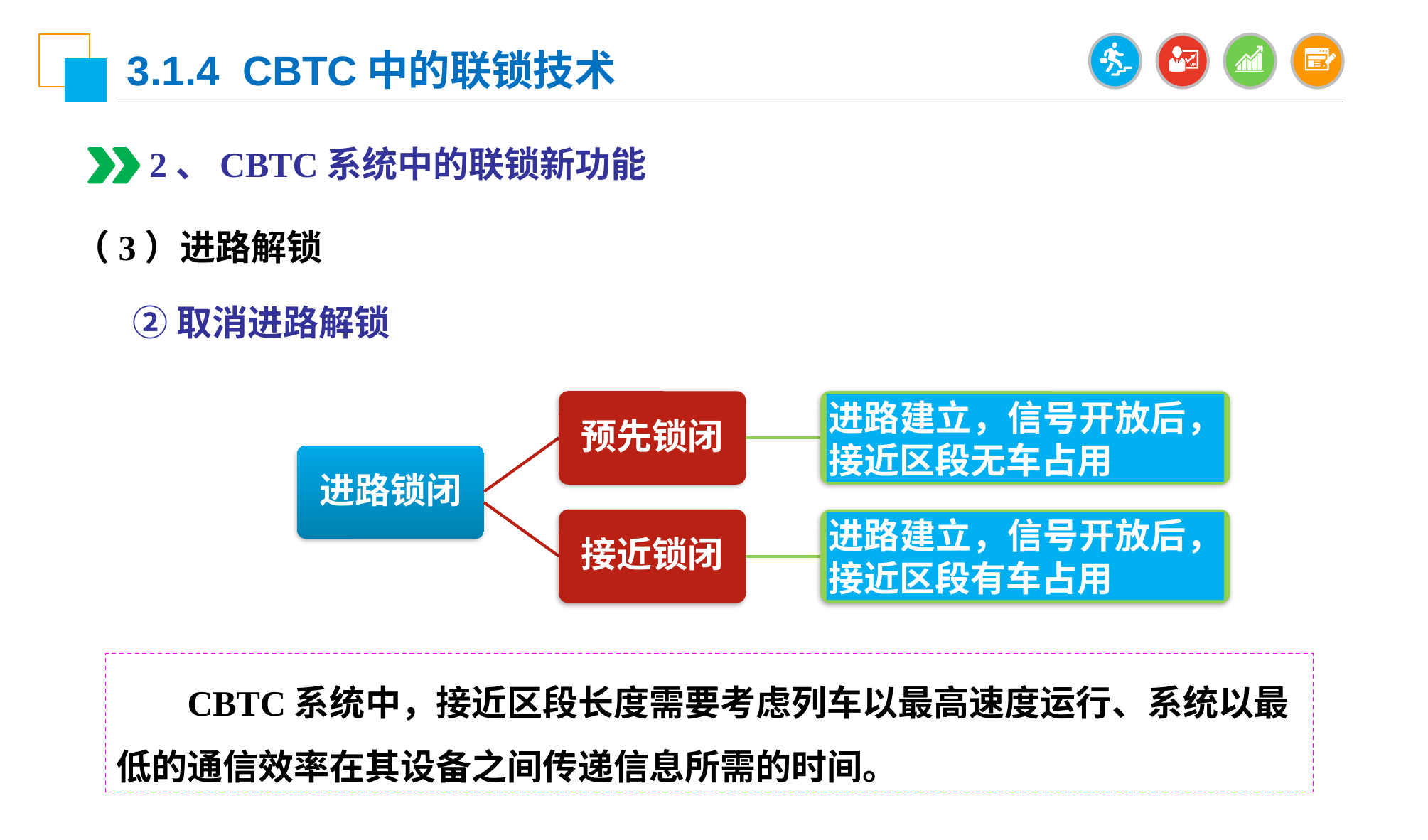

3.1.4  CBTC中的联锁技术
2、CBTC系统中的联锁新功能

（3）进路解锁
②取消进路解锁

预先锁闭

进路建立，信号开放后，接近区段无车占用

进路锁闭

接近锁闭

进路建立，信号开放后，接近区段有车占用

        CBTC系统中，接近区段长度需要考虑列车以最高速度运行、系统以最低的通信效率在其设备之间传递信息所需的时间。